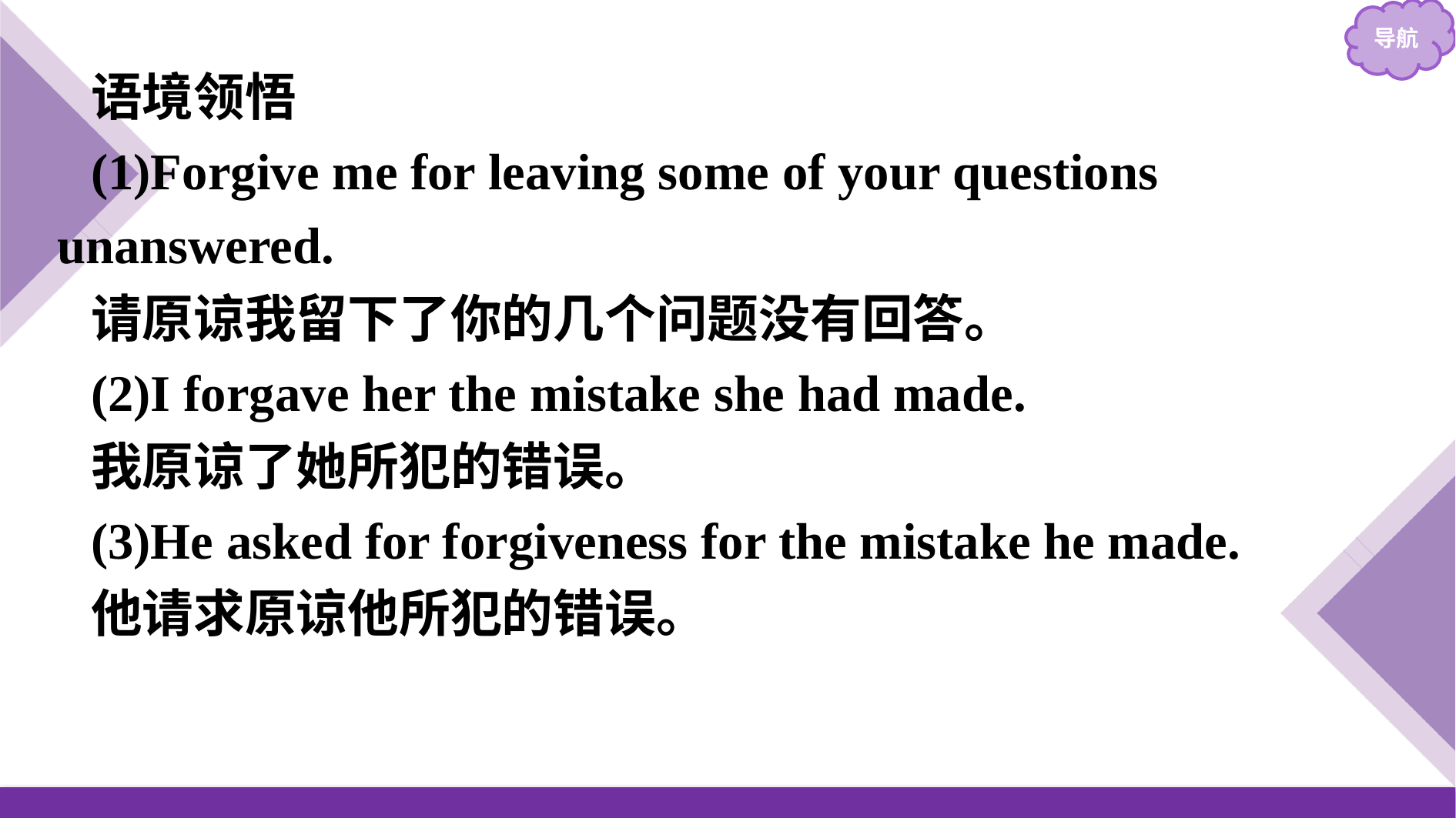

语境领悟
(1)Forgive me for leaving some of your questions unanswered.
请原谅我留下了你的几个问题没有回答。
(2)I forgave her the mistake she had made.
我原谅了她所犯的错误。
(3)He asked for forgiveness for the mistake he made.
他请求原谅他所犯的错误。